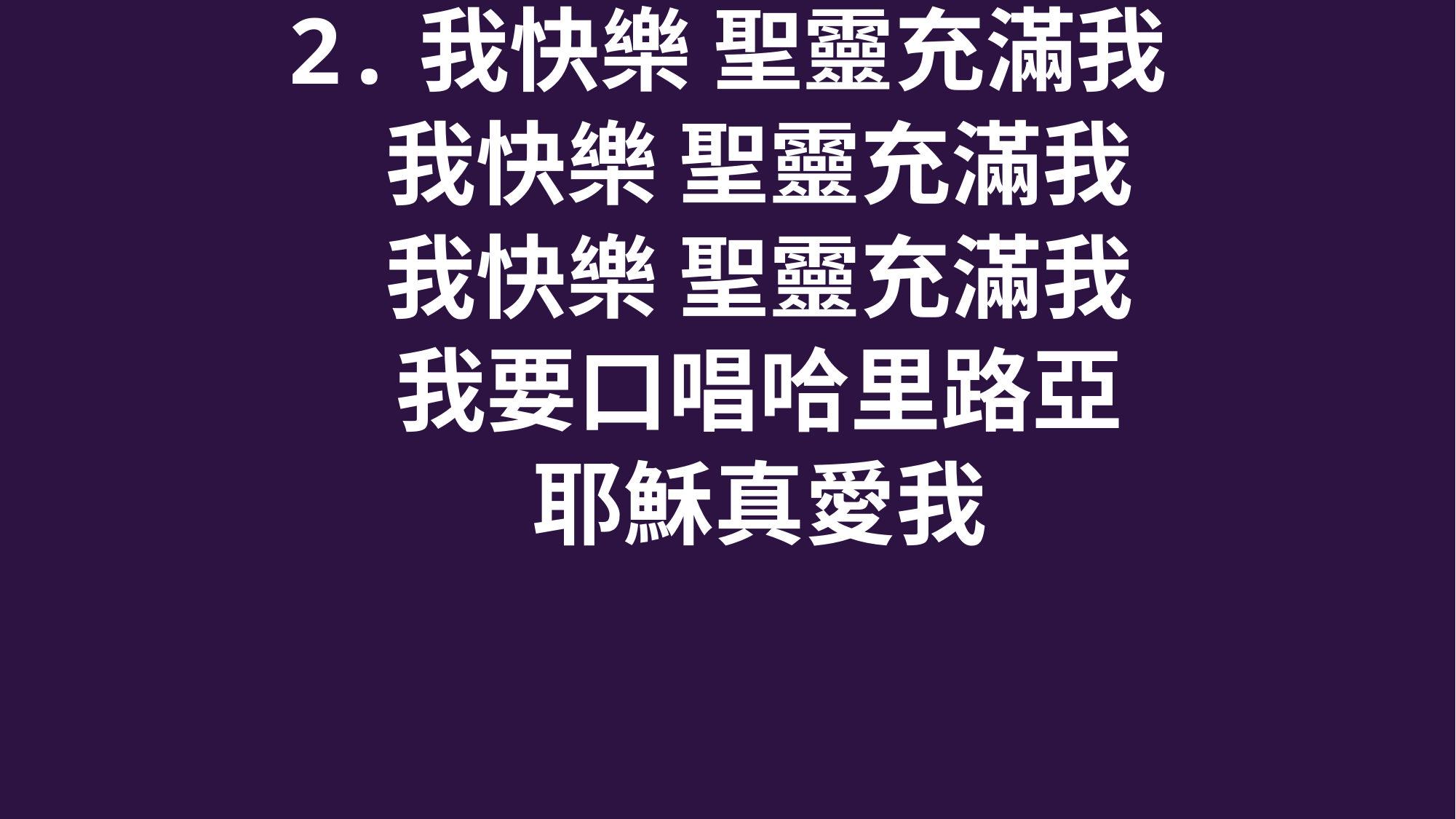

2.我快樂 聖靈充滿我
  我快樂 聖靈充滿我
  我快樂 聖靈充滿我
  我要口唱哈里路亞
  耶穌真愛我